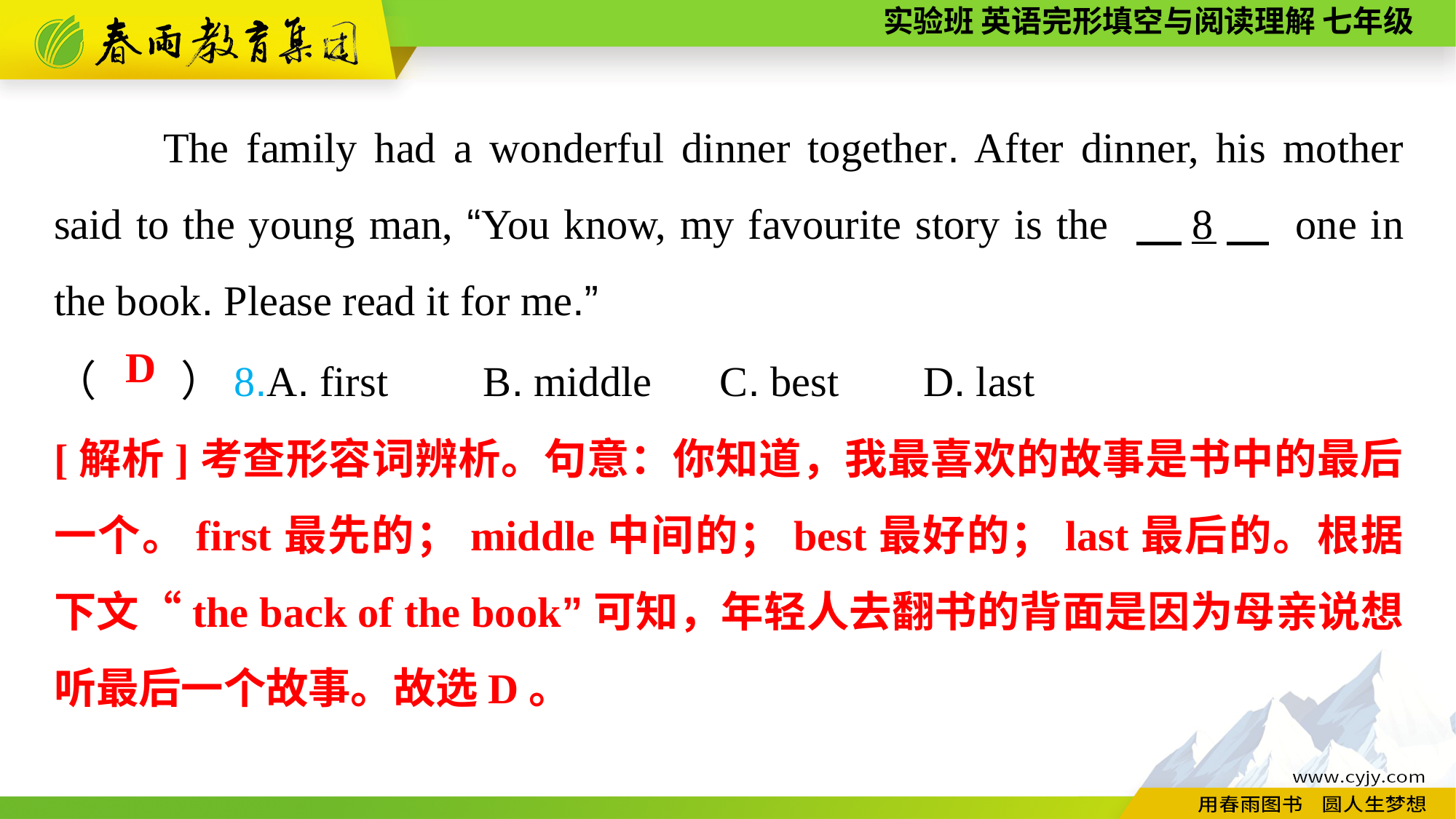

The family had a wonderful dinner together. After dinner, his mother said to the young man, “You know, my favourite story is the 　8　 one in the book. Please read it for me.”
（　　）8.A. first         B. middle	 C. best        D. last
D
[解析]考查形容词辨析。句意：你知道，我最喜欢的故事是书中的最后一个。first最先的；middle中间的；best最好的；last最后的。根据下文“the back of the book”可知，年轻人去翻书的背面是因为母亲说想听最后一个故事。故选D。